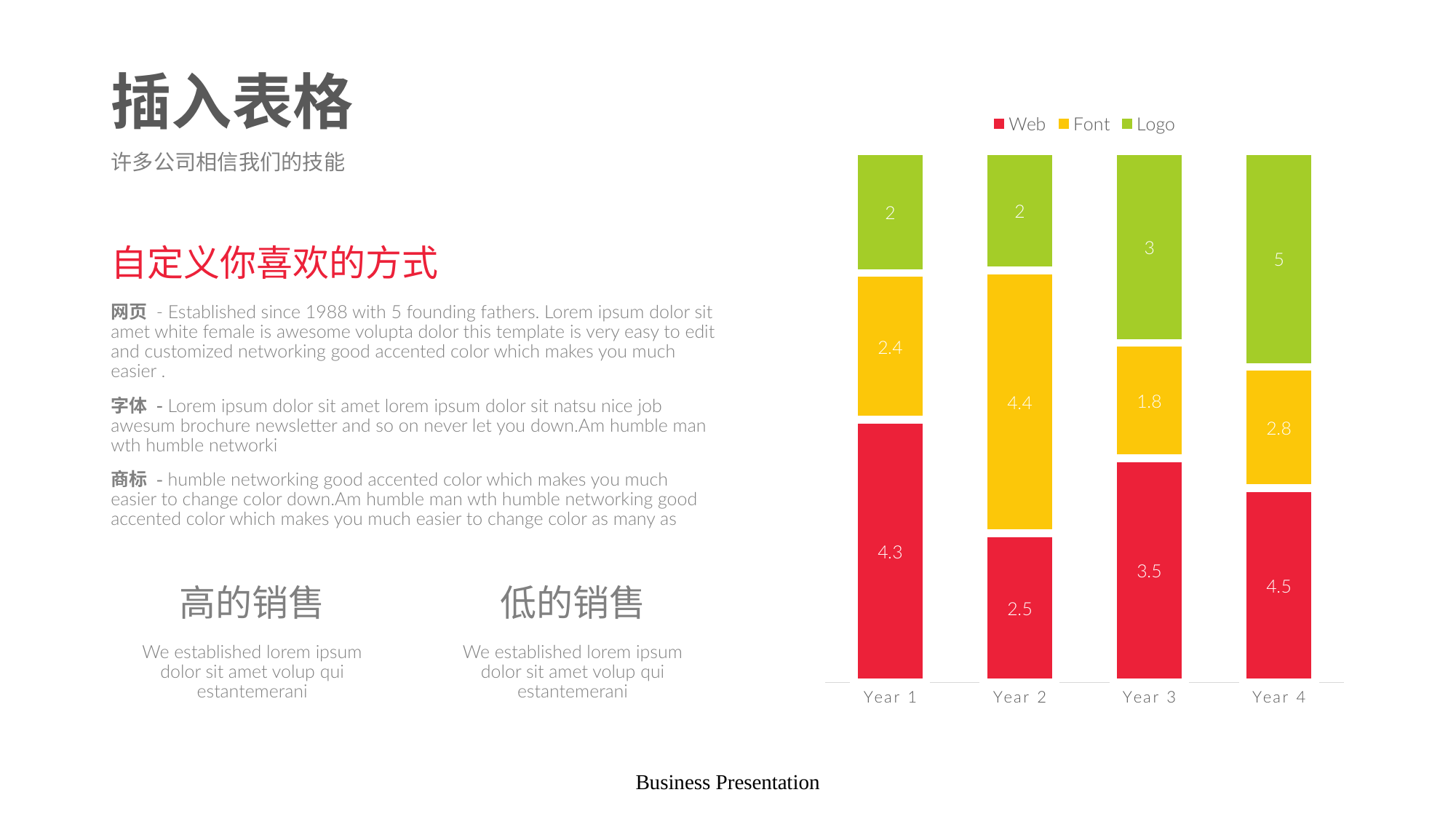

# 插入表格

### Chart

| Category | Web | Font | Logo |
|---|---|---|---|
| Year 1 | 4.3 | 2.4 | 2.0 |
| Year 2 | 2.5 | 4.4 | 2.0 |
| Year 3 | 3.5 | 1.8 | 3.0 |
| Year 4 | 4.5 | 2.8 | 5.0 |
许多公司相信我们的技能
自定义你喜欢的方式
网页 - Established since 1988 with 5 founding fathers. Lorem ipsum dolor sit amet white female is awesome volupta dolor this template is very easy to edit and customized networking good accented color which makes you much easier .
字体 - Lorem ipsum dolor sit amet lorem ipsum dolor sit natsu nice job awesum brochure newsletter and so on never let you down.Am humble man wth humble networki
商标 - humble networking good accented color which makes you much easier to change color down.Am humble man wth humble networking good accented color which makes you much easier to change color as many as

高的销售
低的销售
We established lorem ipsum dolor sit amet volup qui estantemerani
We established lorem ipsum dolor sit amet volup qui estantemerani
Business Presentation
51